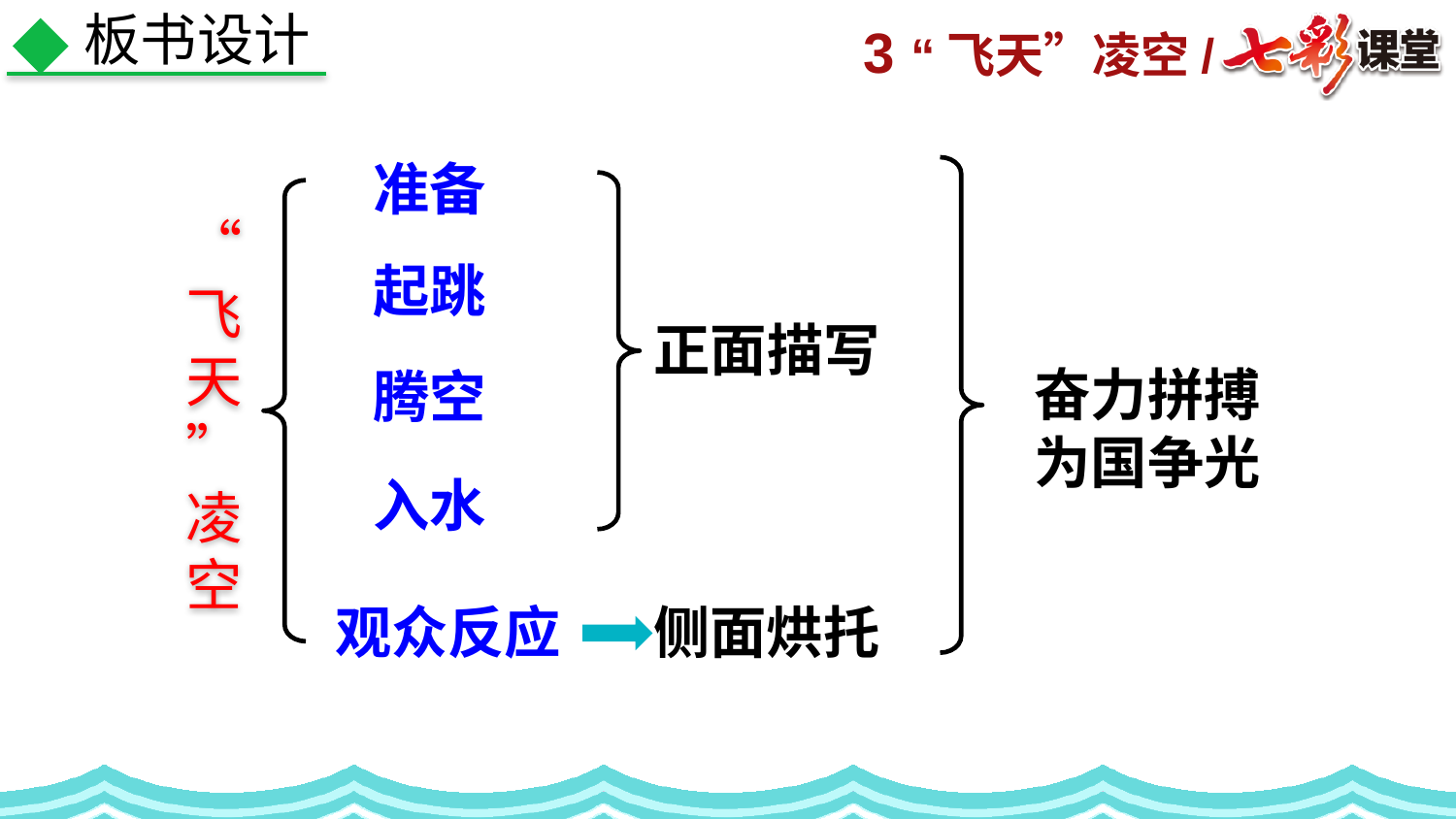

板书设计

准备

“飞天”凌空
起跳
正面描写
奋力拼搏
为国争光
腾空
入水
侧面烘托
观众反应